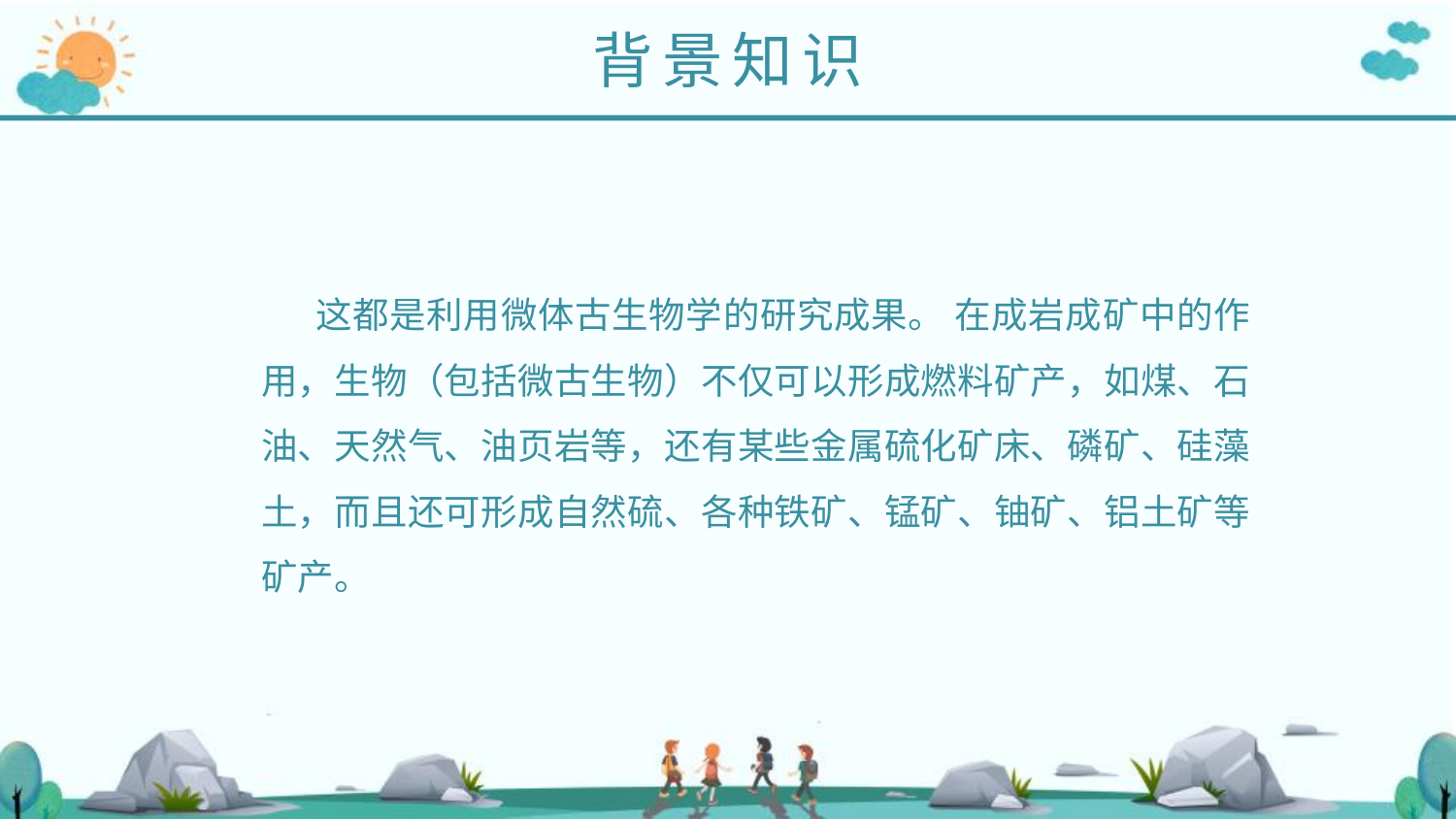

背景知识

     这都是利用微体古生物学的研究成果。 在成岩成矿中的作用，生物（包括微古生物）不仅可以形成燃料矿产，如煤、石油、天然气、油页岩等，还有某些金属硫化矿床、磷矿、硅藻土，而且还可形成自然硫、各种铁矿、锰矿、铀矿、铝土矿等矿产。